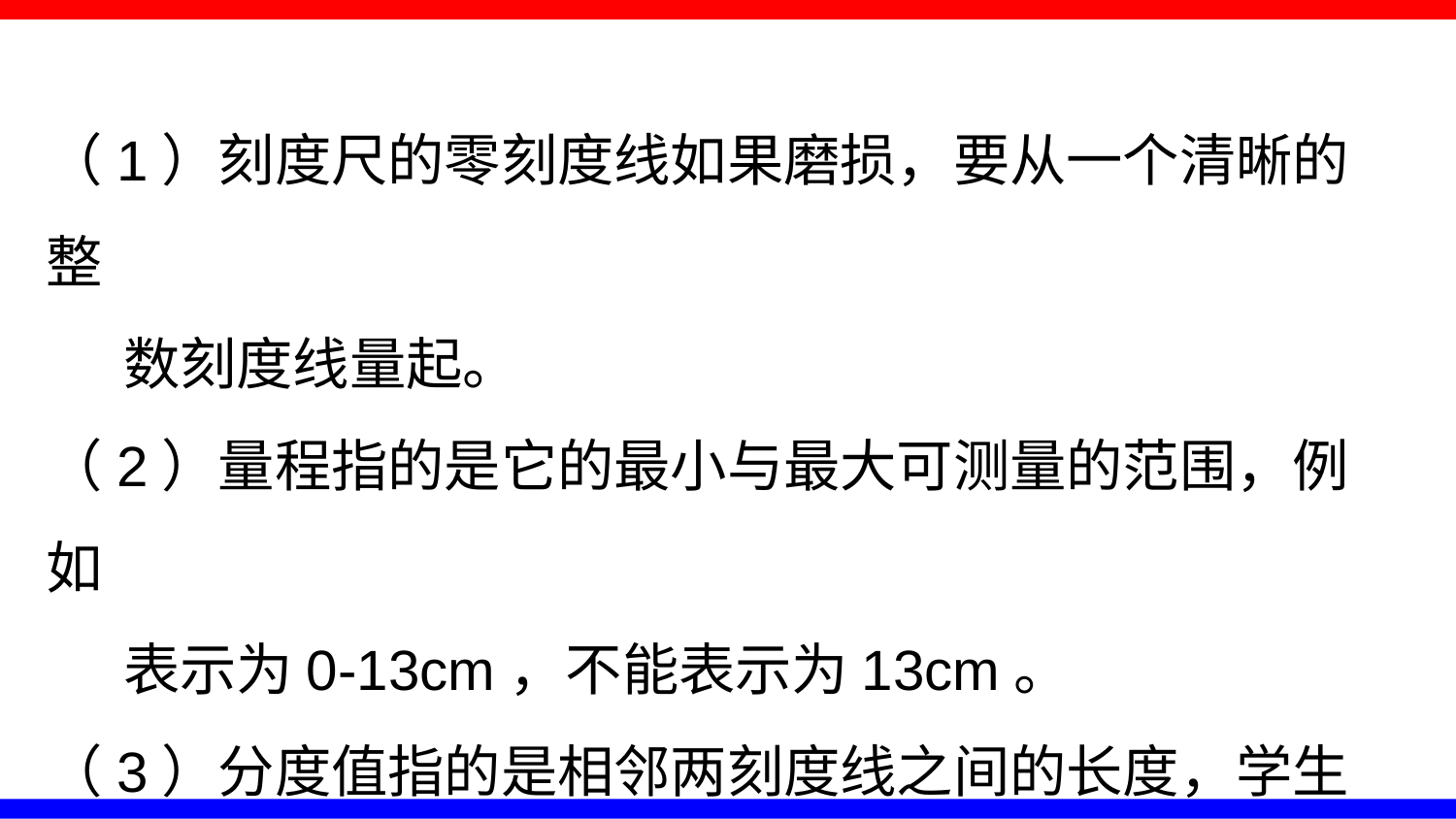

（1）刻度尺的零刻度线如果磨损，要从一个清晰的整
     数刻度线量起。
（2）量程指的是它的最小与最大可测量的范围，例如
     表示为0-13cm，不能表示为13cm。
（3）分度值指的是相邻两刻度线之间的长度，学生刻
     度尺分度值为1mm，它决定了测量的精确程度。